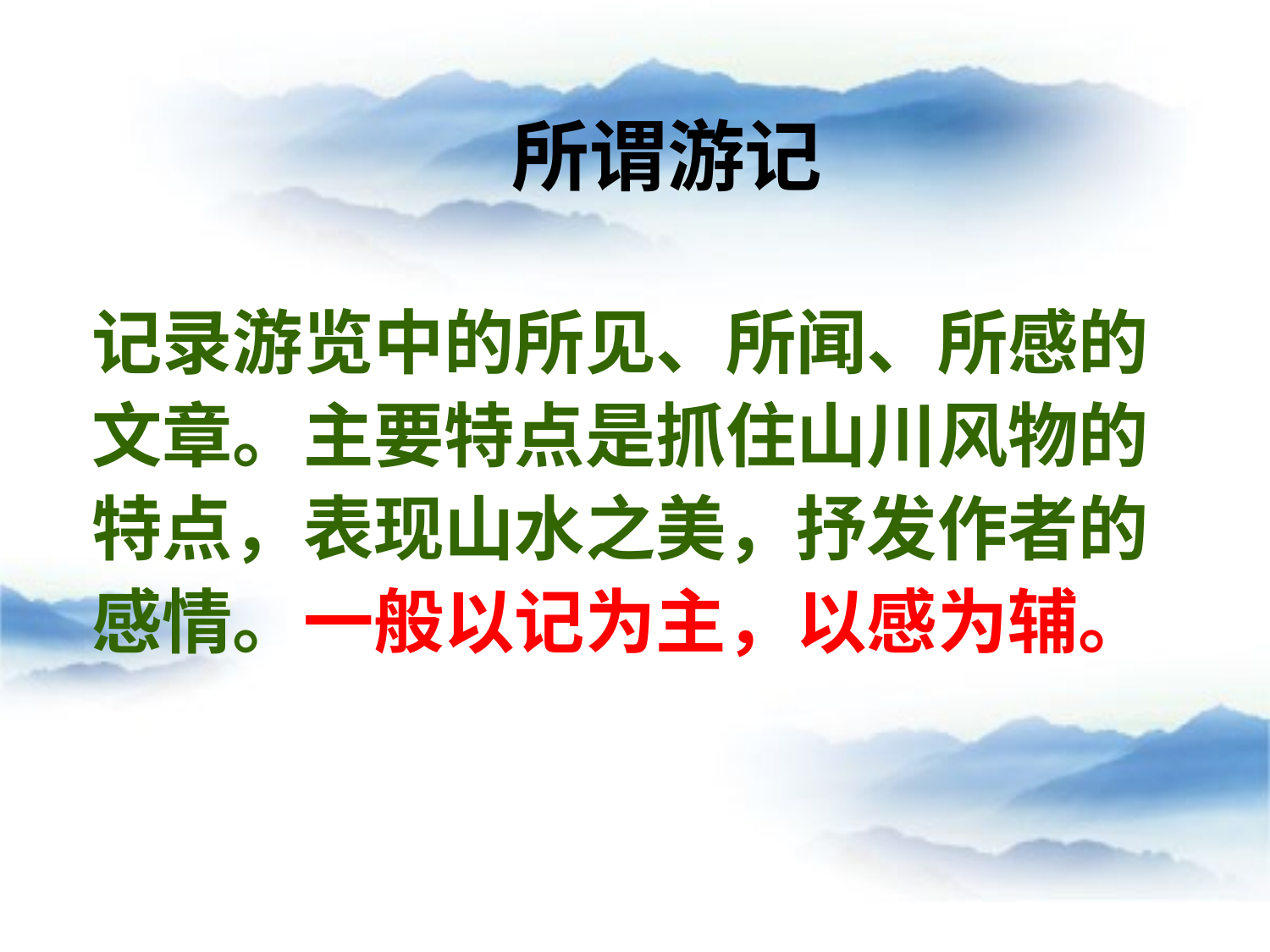

所谓游记
记录游览中的所见、所闻、所感的文章。主要特点是抓住山川风物的特点，表现山水之美，抒发作者的感情。一般以记为主，以感为辅。